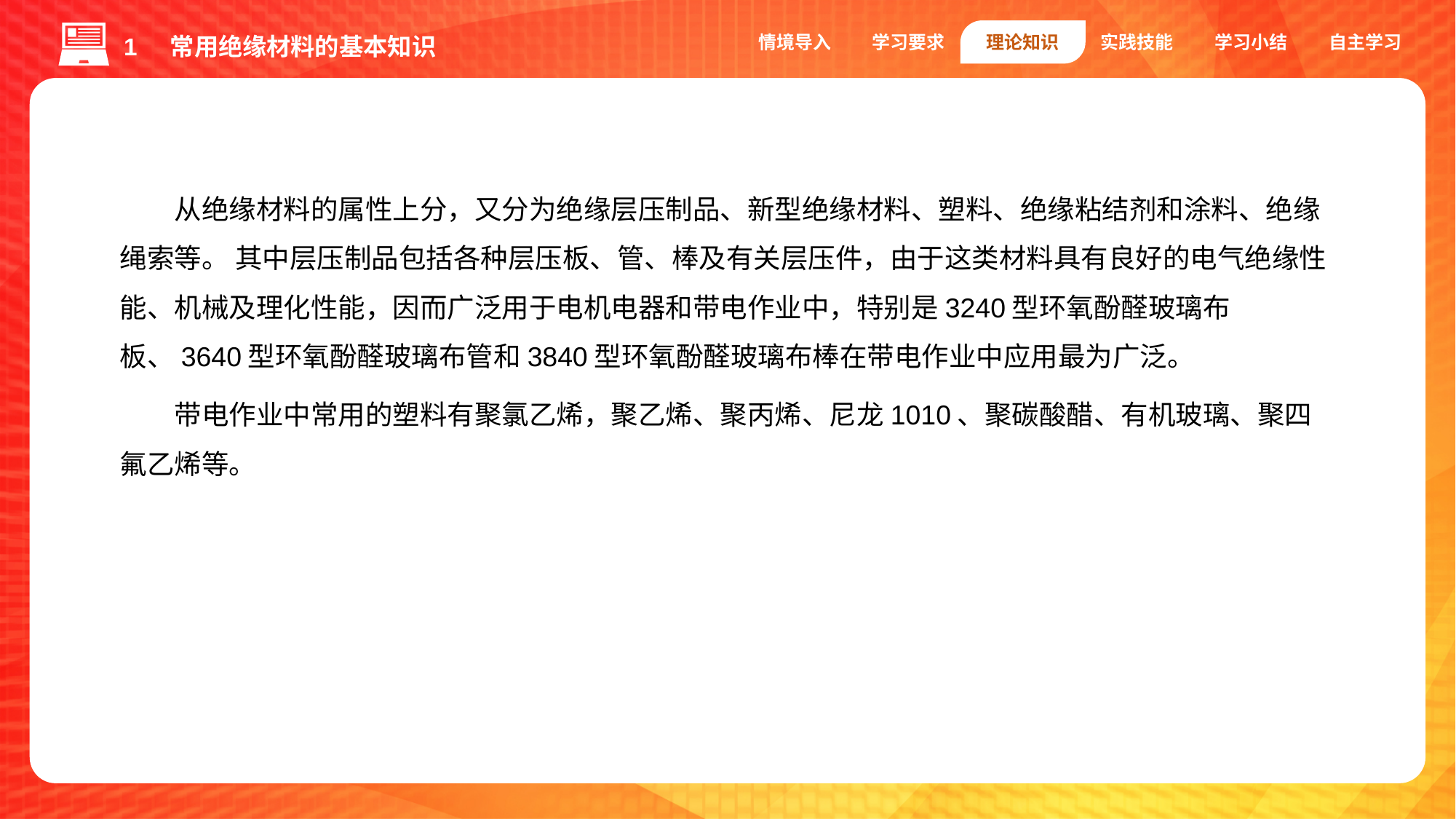

情境导入
学习要求
理论知识
实践技能
学习小结
自主学习

1    常用绝缘材料的基本知识
从绝缘材料的属性上分，又分为绝缘层压制品、新型绝缘材料、塑料、绝缘粘结剂和涂料、绝缘绳索等。 其中层压制品包括各种层压板、管、棒及有关层压件，由于这类材料具有良好的电气绝缘性能、机械及理化性能，因而广泛用于电机电器和带电作业中，特别是3240型环氧酚醛玻璃布板、3640型环氧酚醛玻璃布管和3840型环氧酚醛玻璃布棒在带电作业中应用最为广泛。
带电作业中常用的塑料有聚氯乙烯，聚乙烯、聚丙烯、尼龙1010、聚碳酸醋、有机玻璃、聚四氟乙烯等。